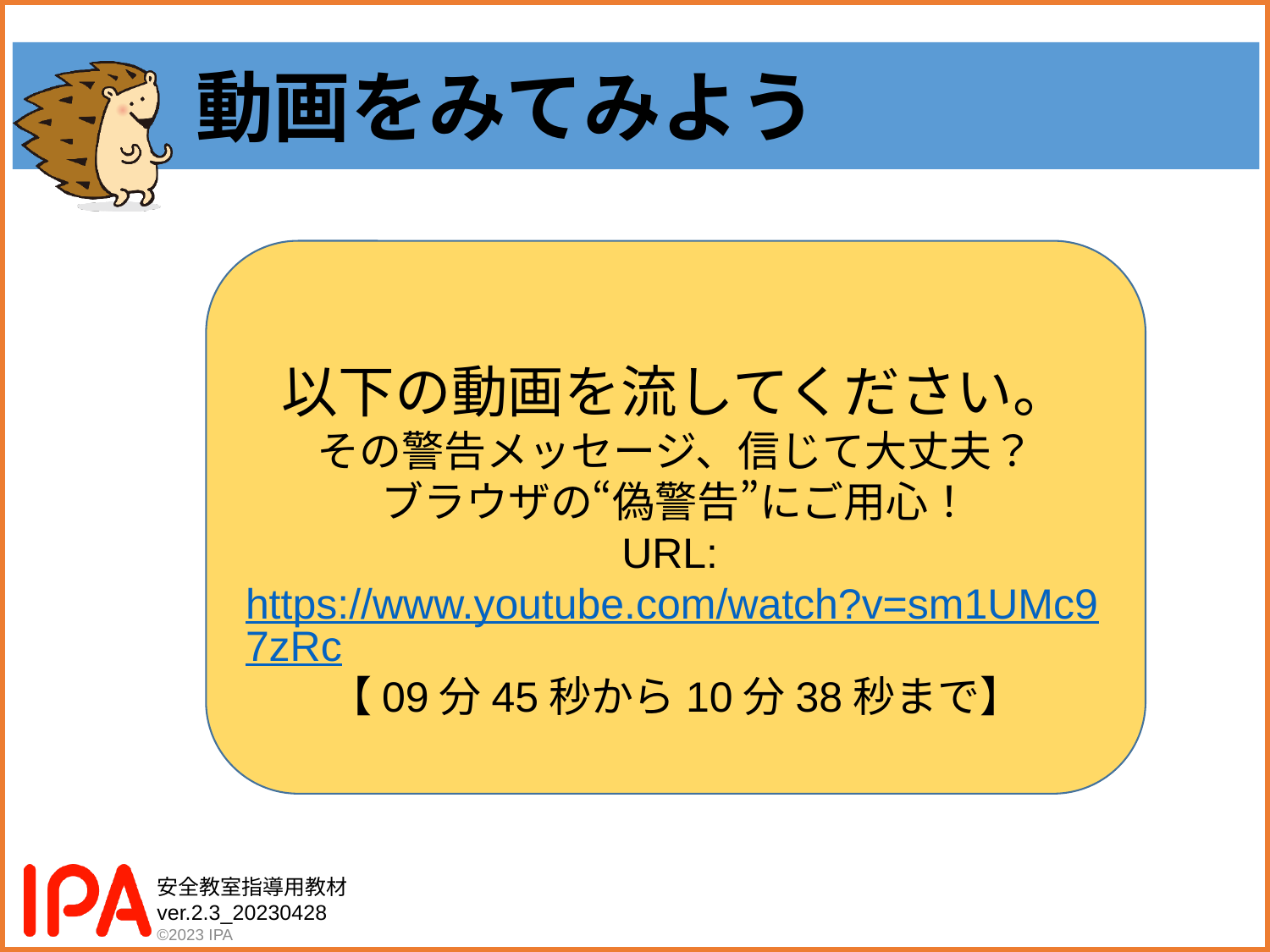

# 動画をみてみよう
以下の動画を流してください。
その警告メッセージ、信じて大丈夫？
ブラウザの“偽警告”にご用心！
URL: https://www.youtube.com/watch?v=sm1UMc97zRc
【09分45秒から10分38秒まで】